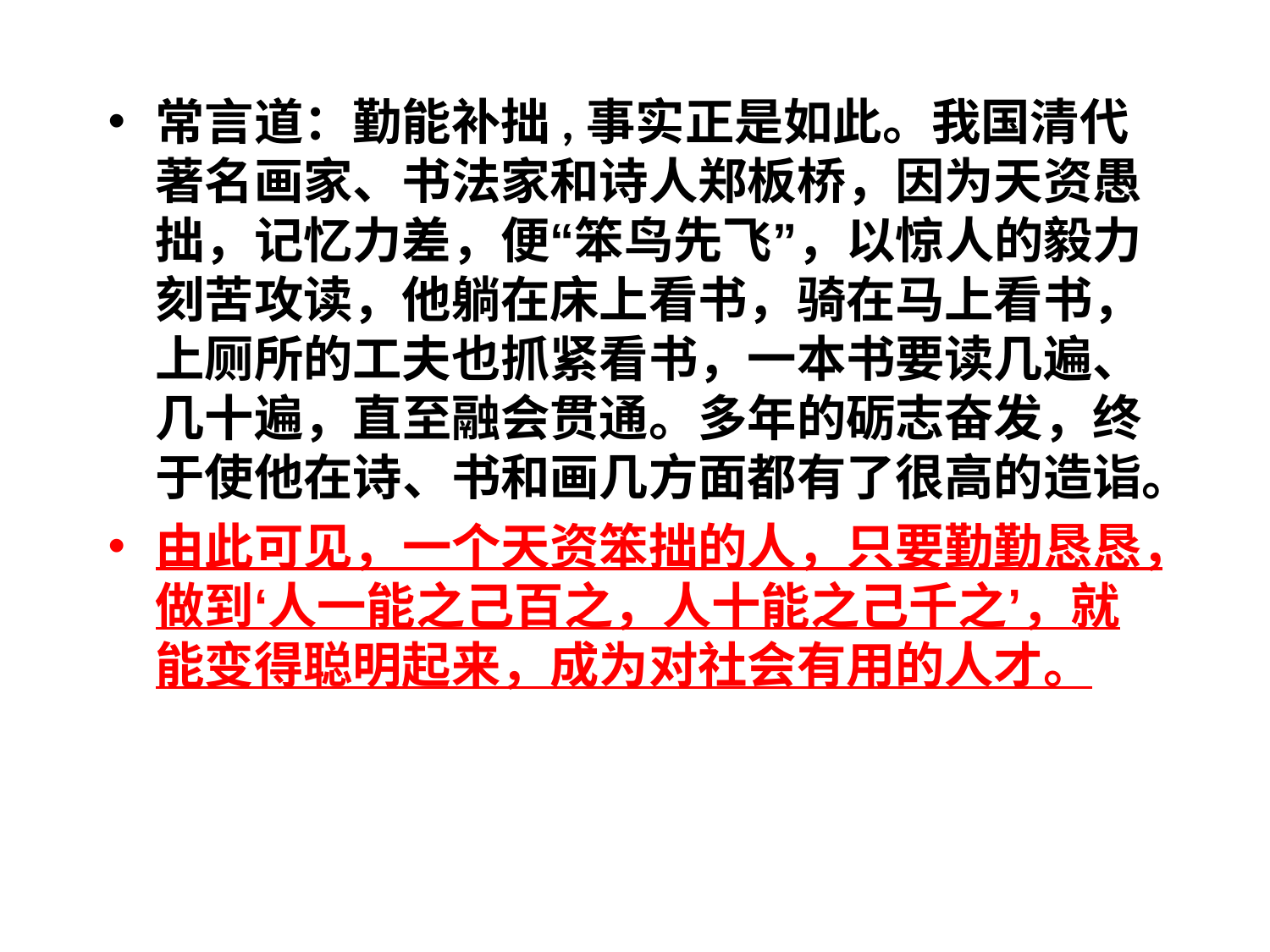

常言道：勤能补拙,事实正是如此。我国清代著名画家、书法家和诗人郑板桥，因为天资愚拙，记忆力差，便“笨鸟先飞”，以惊人的毅力刻苦攻读，他躺在床上看书，骑在马上看书，上厕所的工夫也抓紧看书，一本书要读几遍、几十遍，直至融会贯通。多年的砺志奋发，终于使他在诗、书和画几方面都有了很高的造诣。
由此可见，一个天资笨拙的人，只要勤勤恳恳，做到‘人一能之己百之，人十能之己千之’，就能变得聪明起来，成为对社会有用的人才。